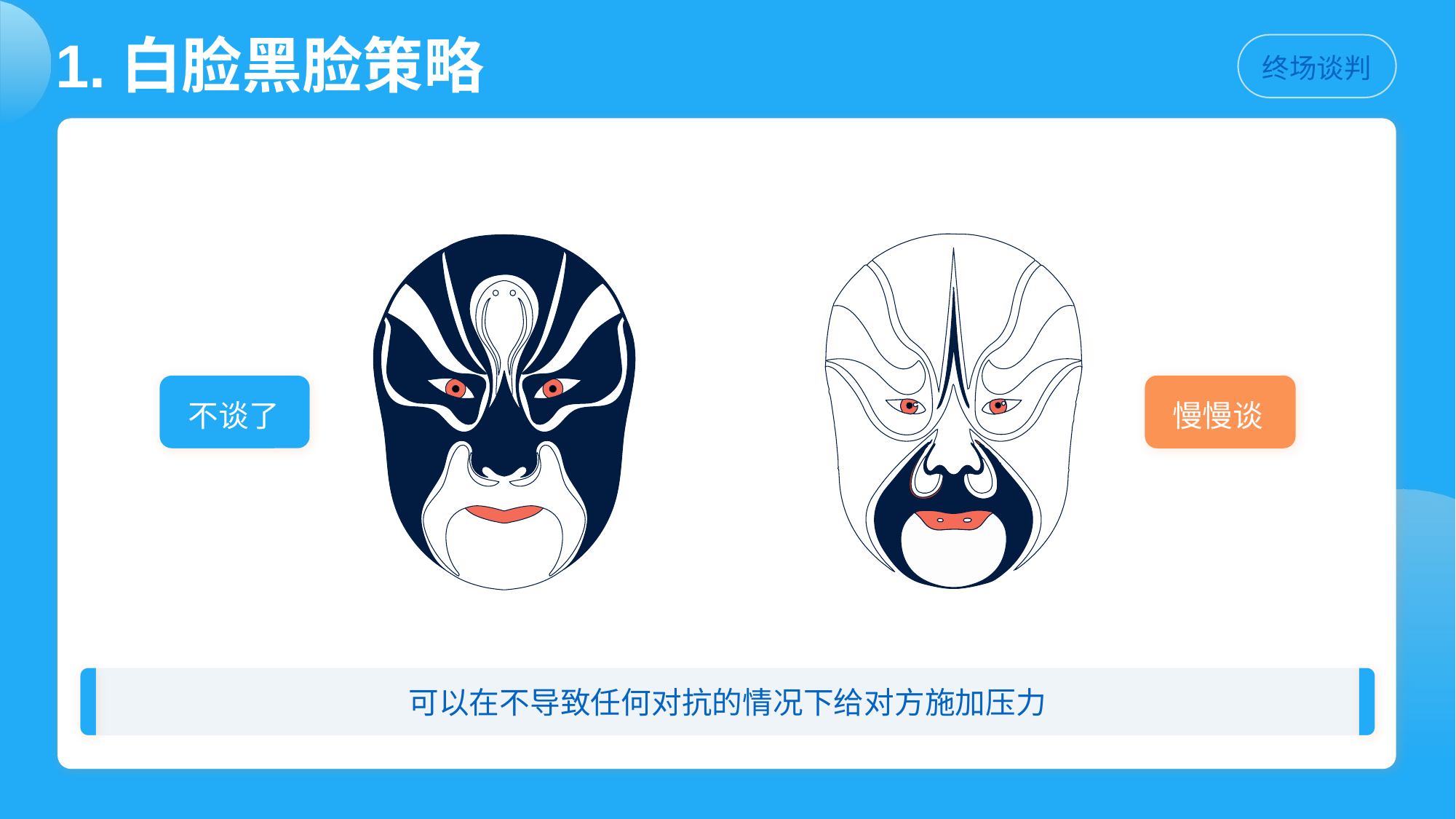

1.白脸黑脸策略
终场谈判

不谈了
慢慢谈

可以在不导致任何对抗的情况下给对方施加压力